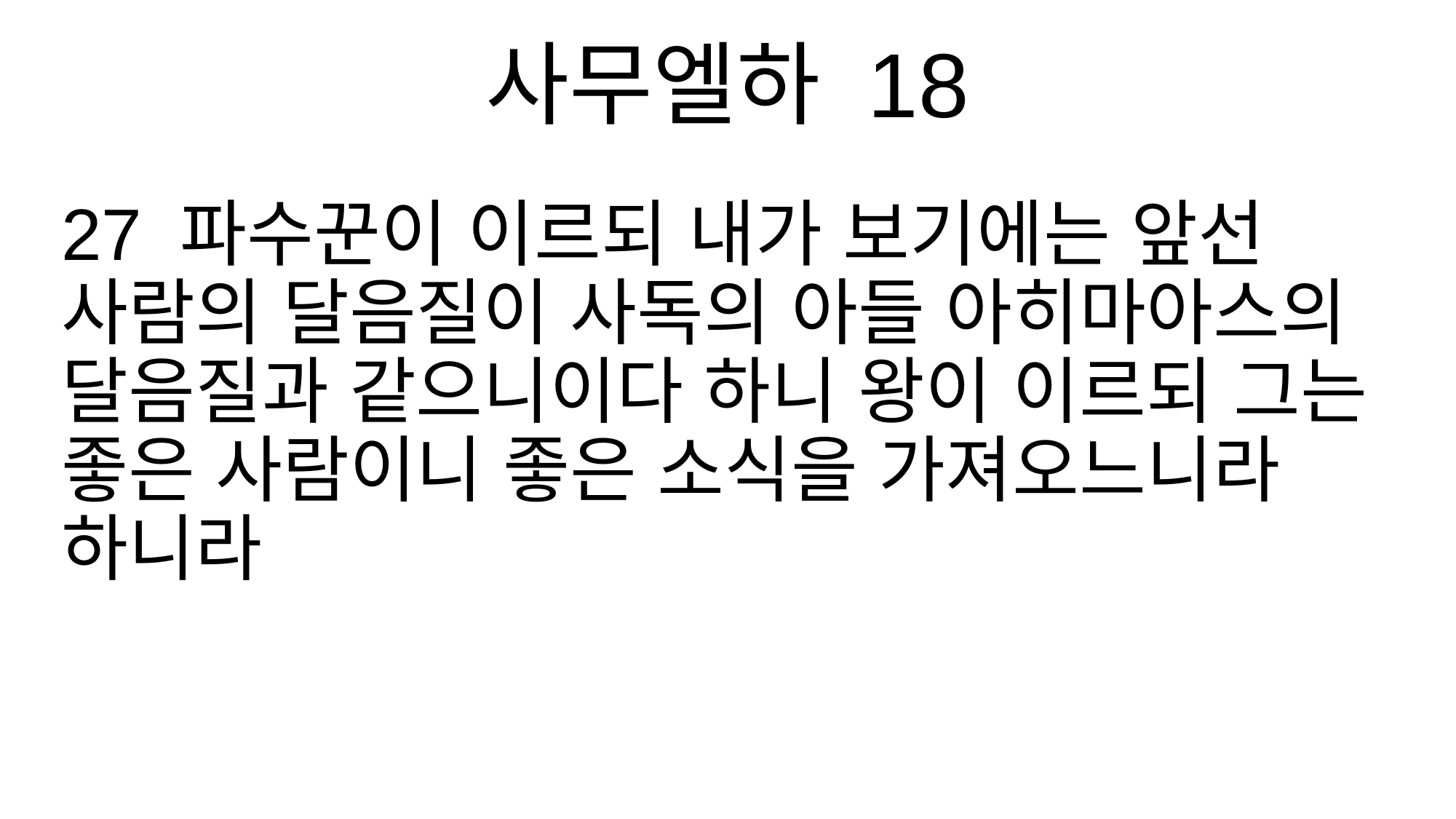

사무엘하 18
27 파수꾼이 이르되 내가 보기에는 앞선 사람의 달음질이 사독의 아들 아히마아스의 달음질과 같으니이다 하니 왕이 이르되 그는 좋은 사람이니 좋은 소식을 가져오느니라 하니라